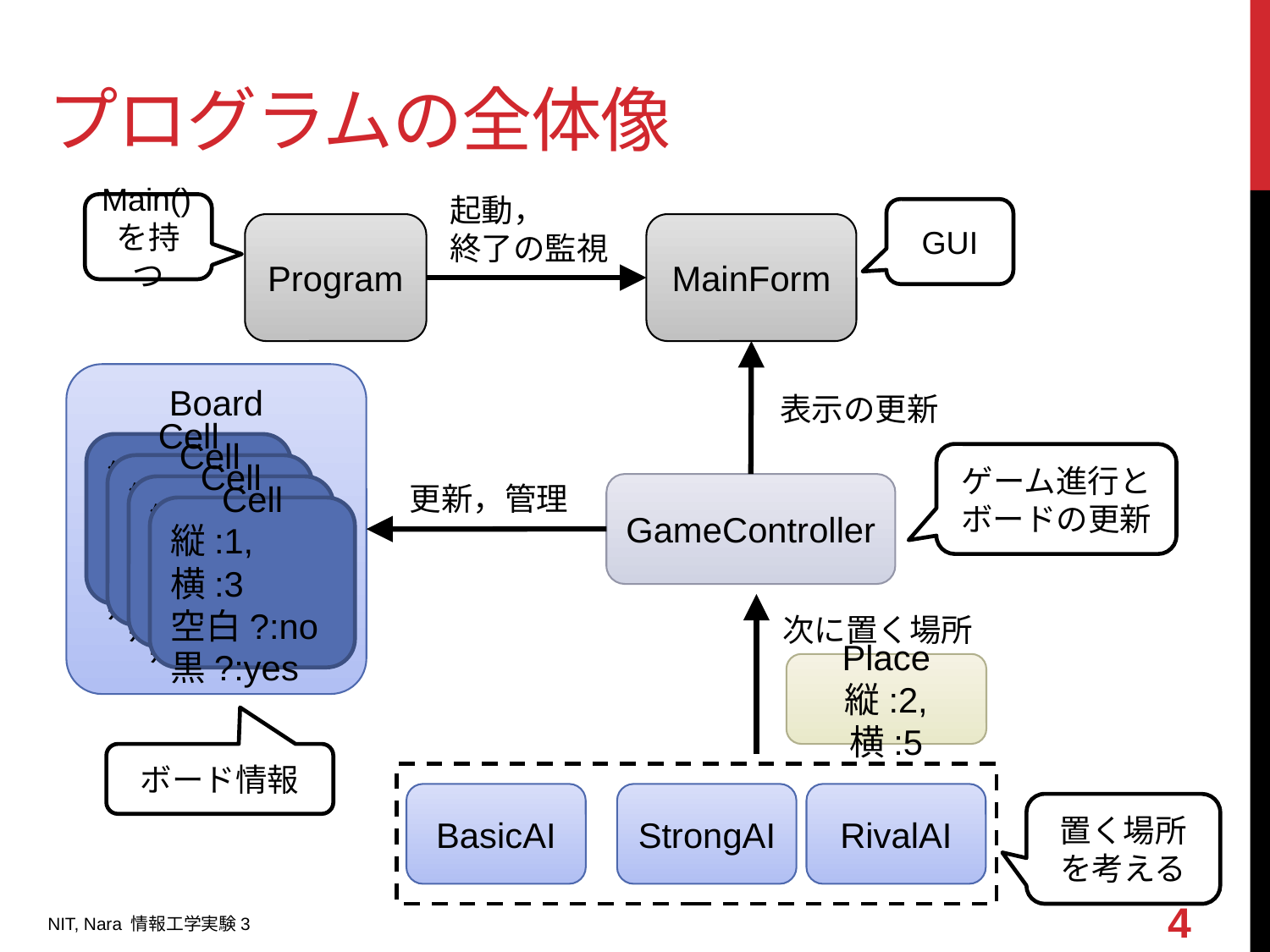

# プログラムの全体像
起動，
終了の監視
Main()を持つ
GUI
Program
MainForm
Board
表示の更新
Cell
縦:1, 横:3
空白?:no
黒?:yes
ゲーム進行と
ボードの更新
Cell
縦:1, 横:3
空白?:no
黒?:yes
更新，管理
GameController
Cell
縦:1, 横:3
空白?:no
黒?:yes
Cell
縦:1, 横:3
空白?:no
黒?:yes
次に置く場所
Place
縦:2, 横:5
ボード情報

BasicAI
StrongAI
RivalAI
置く場所
を考える
4
NIT, Nara 情報工学実験3